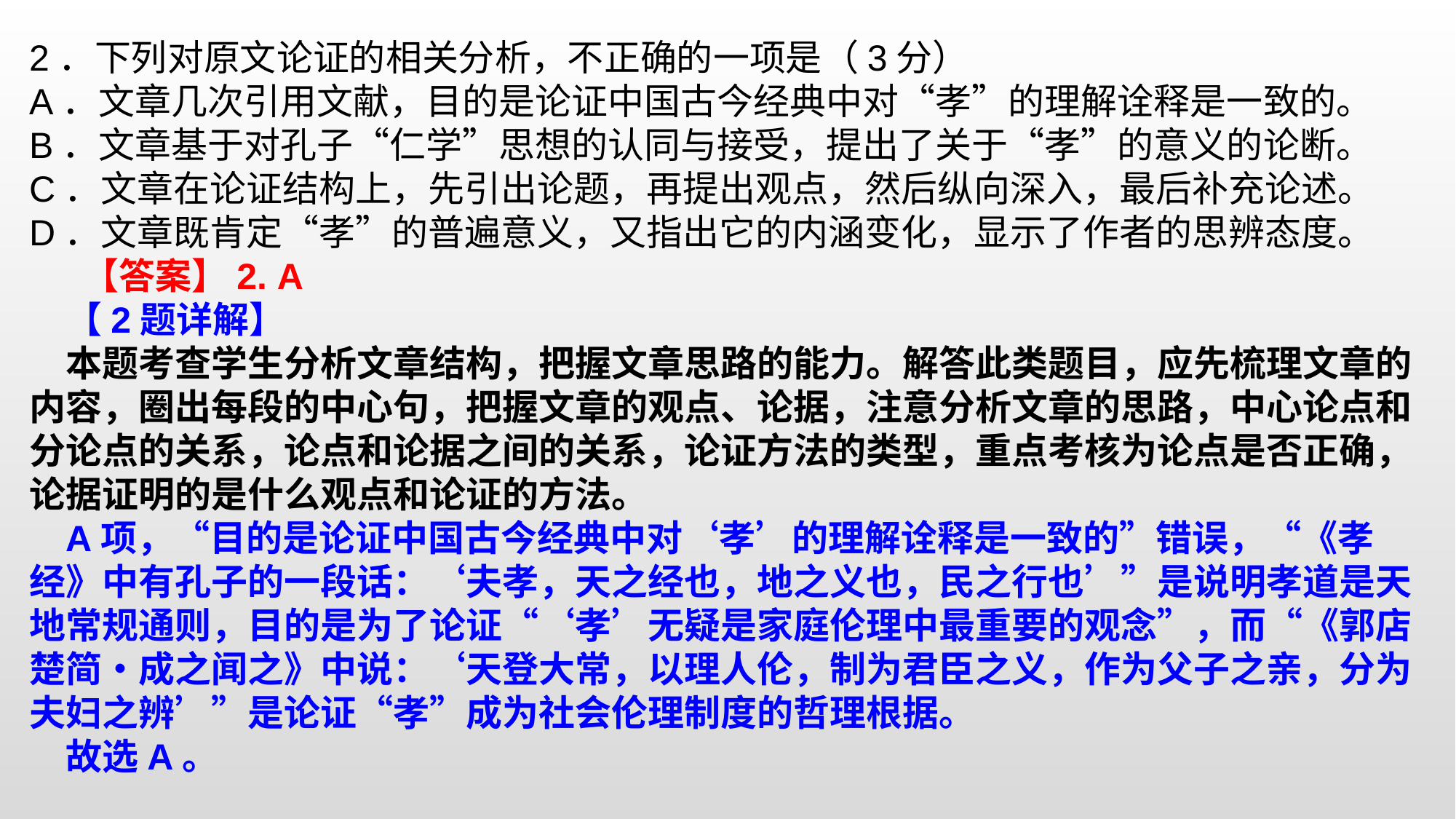

2．下列对原文论证的相关分析，不正确的一项是（3分）A．文章几次引用文献，目的是论证中国古今经典中对“孝”的理解诠释是一致的。B．文章基于对孔子“仁学”思想的认同与接受，提出了关于“孝”的意义的论断。C．文章在论证结构上，先引出论题，再提出观点，然后纵向深入，最后补充论述。D．文章既肯定“孝”的普遍意义，又指出它的内涵变化，显示了作者的思辨态度。 【答案】2. A
【2题详解】
本题考查学生分析文章结构，把握文章思路的能力。解答此类题目，应先梳理文章的内容，圈出每段的中心句，把握文章的观点、论据，注意分析文章的思路，中心论点和分论点的关系，论点和论据之间的关系，论证方法的类型，重点考核为论点是否正确，论据证明的是什么观点和论证的方法。
A项，“目的是论证中国古今经典中对‘孝’的理解诠释是一致的”错误，“《孝经》中有孔子的一段话：‘夫孝，天之经也，地之义也，民之行也’”是说明孝道是天地常规通则，目的是为了论证“‘孝’无疑是家庭伦理中最重要的观念”，而“《郭店楚简•成之闻之》中说：‘天登大常，以理人伦，制为君臣之义，作为父子之亲，分为夫妇之辨’”是论证“孝”成为社会伦理制度的哲理根据。故选A。